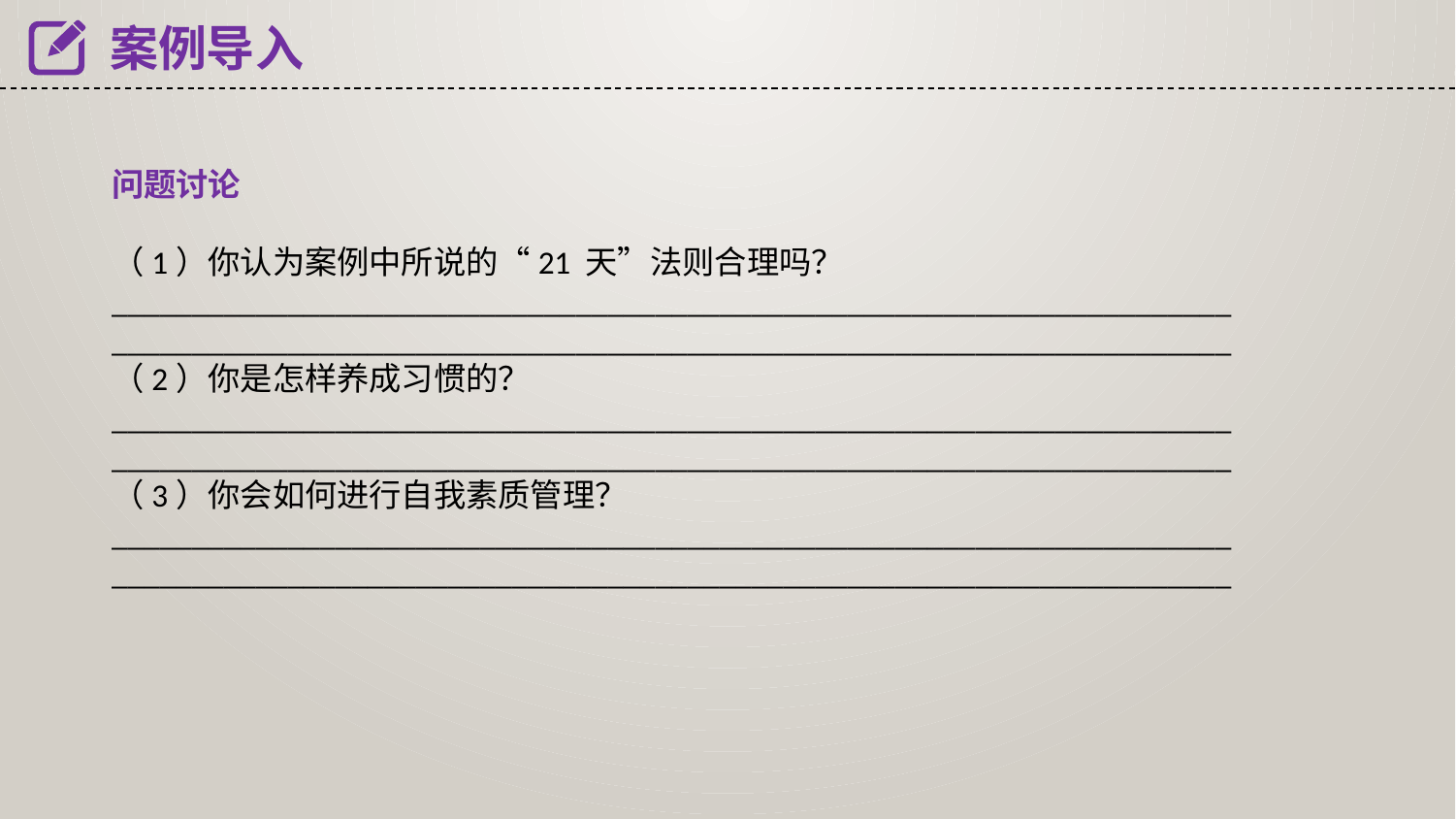

案例导入

问题讨论

（1）你认为案例中所说的“21 天”法则合理吗？
______________________________________________________________________
______________________________________________________________________
（2）你是怎样养成习惯的？
______________________________________________________________________
______________________________________________________________________
（3）你会如何进行自我素质管理？______________________________________________________________________
______________________________________________________________________

7